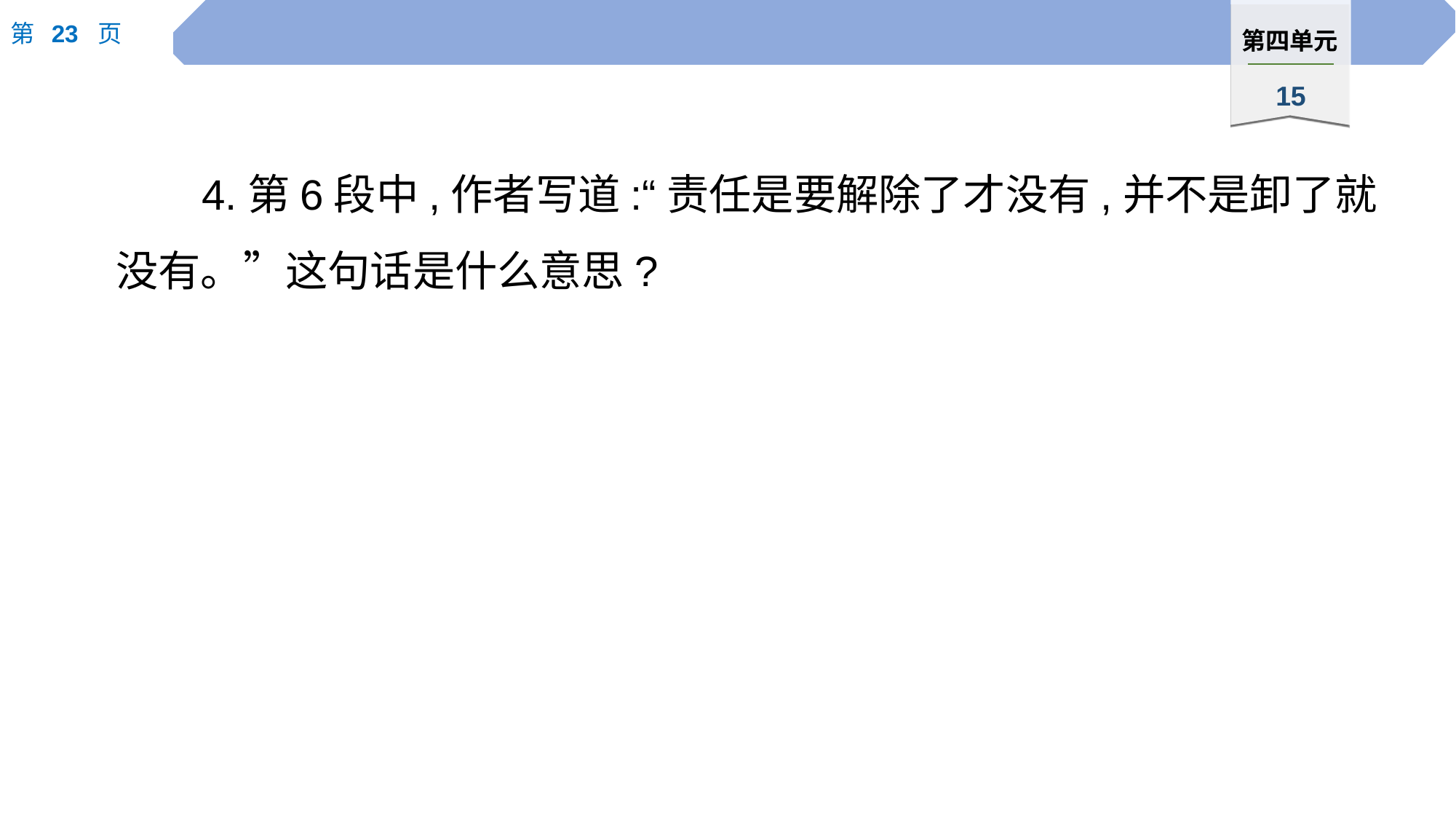

4.第6段中,作者写道:“责任是要解除了才没有,并不是卸了就没有。”这句话是什么意思?